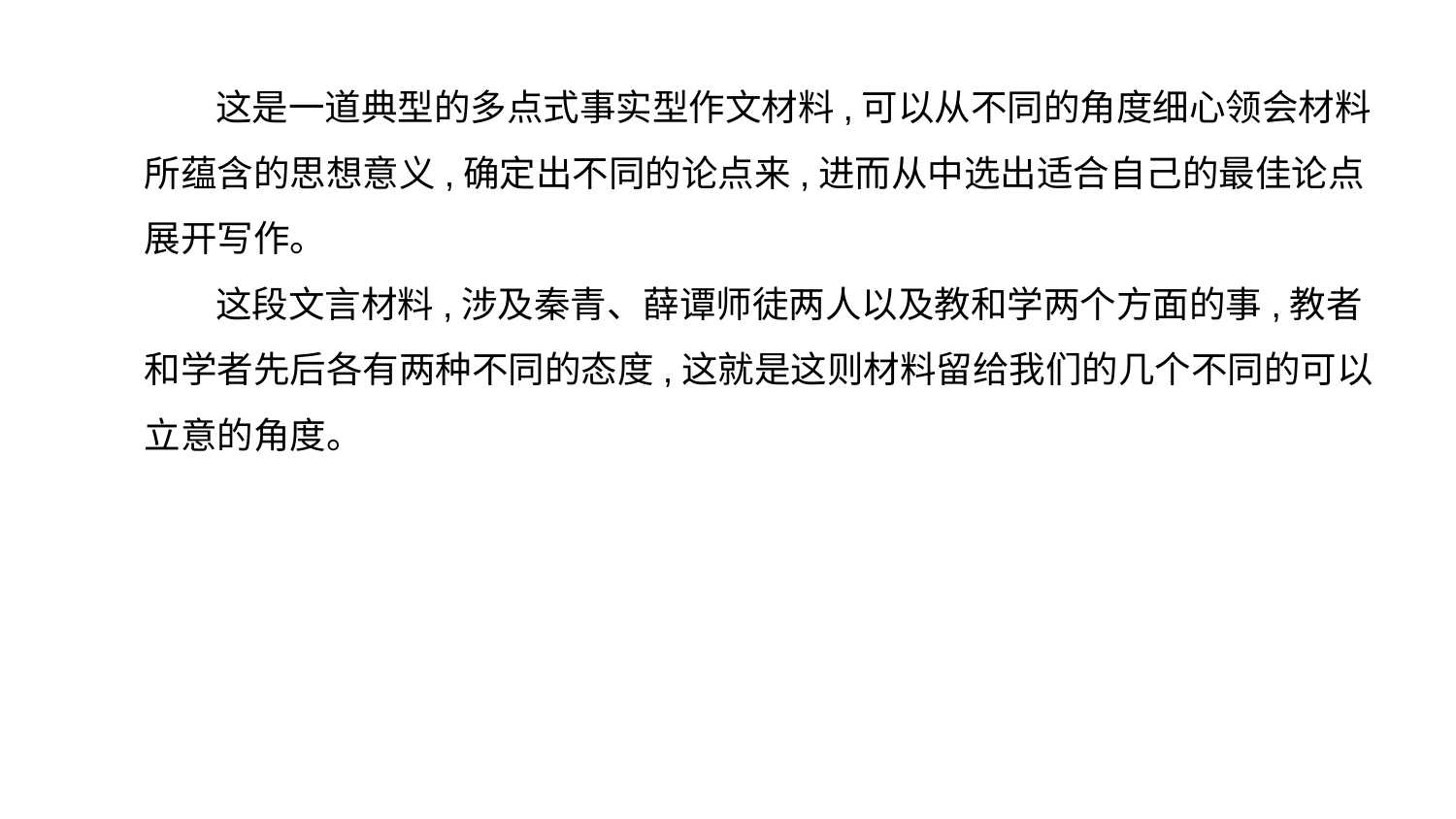

这是一道典型的多点式事实型作文材料,可以从不同的角度细心领会材料所蕴含的思想意义,确定出不同的论点来,进而从中选出适合自己的最佳论点展开写作。
这段文言材料,涉及秦青、薛谭师徒两人以及教和学两个方面的事,教者和学者先后各有两种不同的态度,这就是这则材料留给我们的几个不同的可以立意的角度。